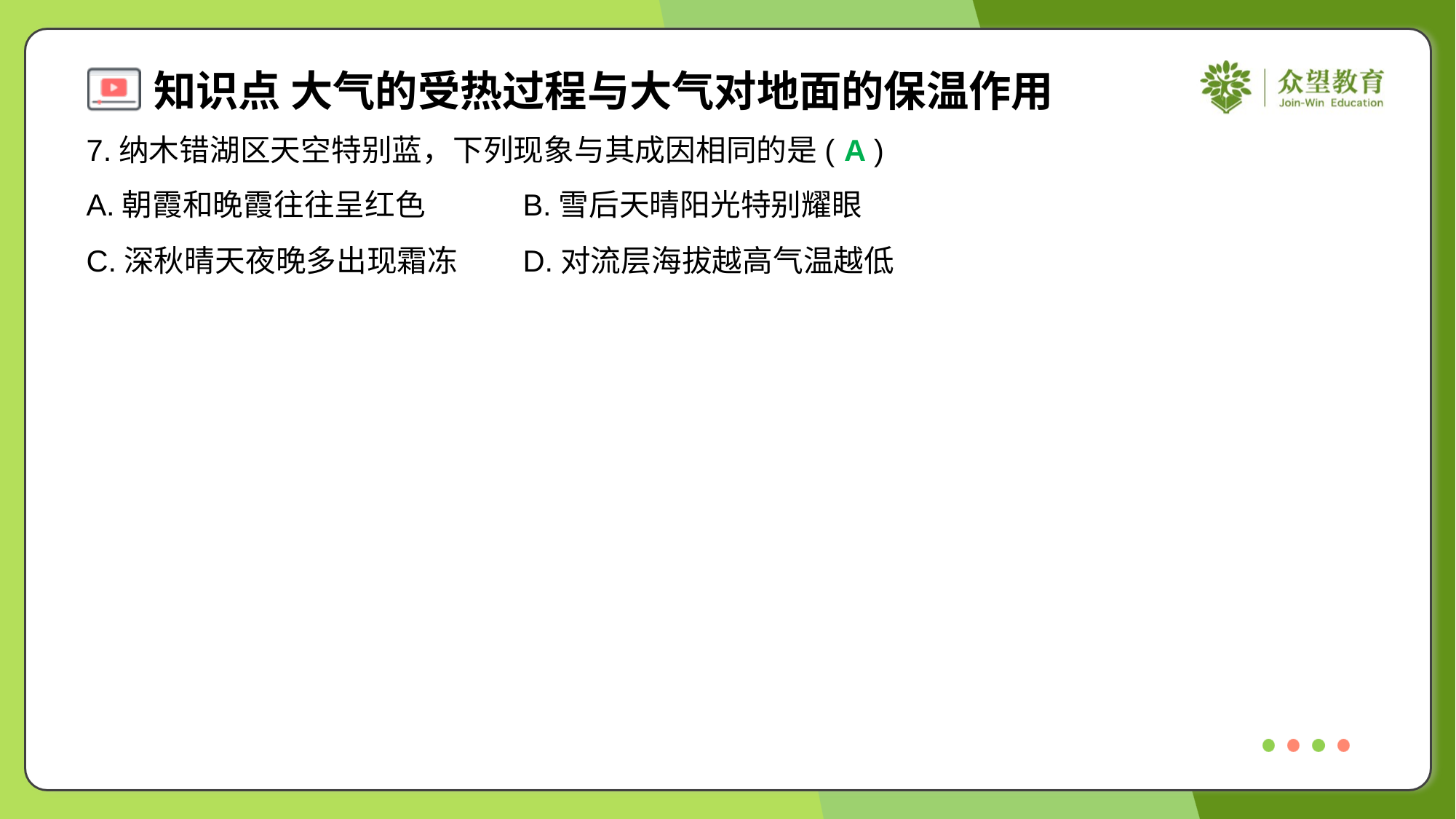

7.纳木错湖区天空特别蓝，下列现象与其成因相同的是(     )
A
A.朝霞和晚霞往往呈红色	B.雪后天晴阳光特别耀眼
C.深秋晴天夜晚多出现霜冻	D.对流层海拔越高气温越低